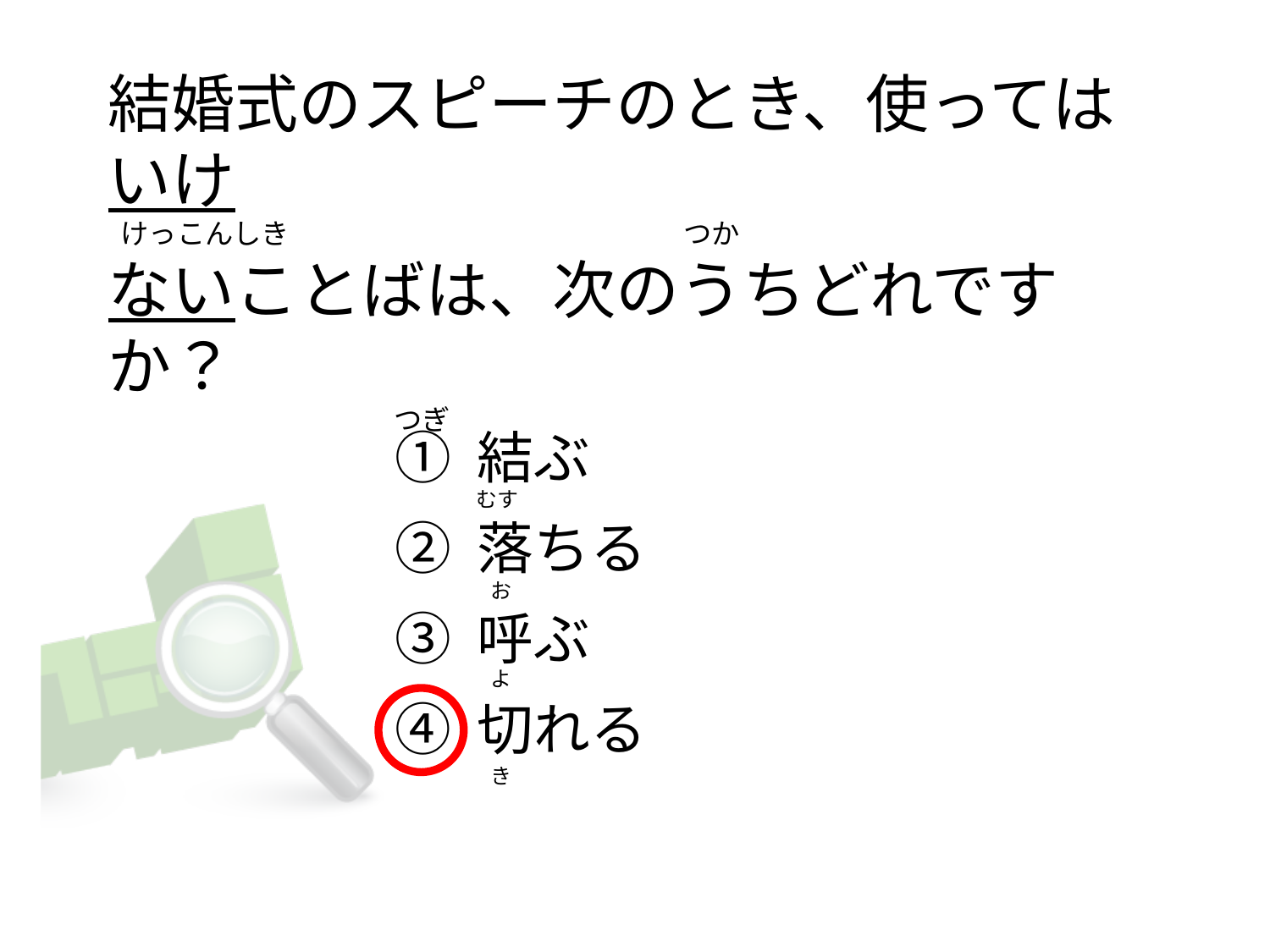

# 結婚式のスピーチのとき、使ってはいけ   けっこんしき                                                              つか ないことばは、次のうちどれですか？                                              つぎ
① 結ぶ
② 落ちる
③ 呼ぶ
④ 切れる
むす
  お
  よ

  き